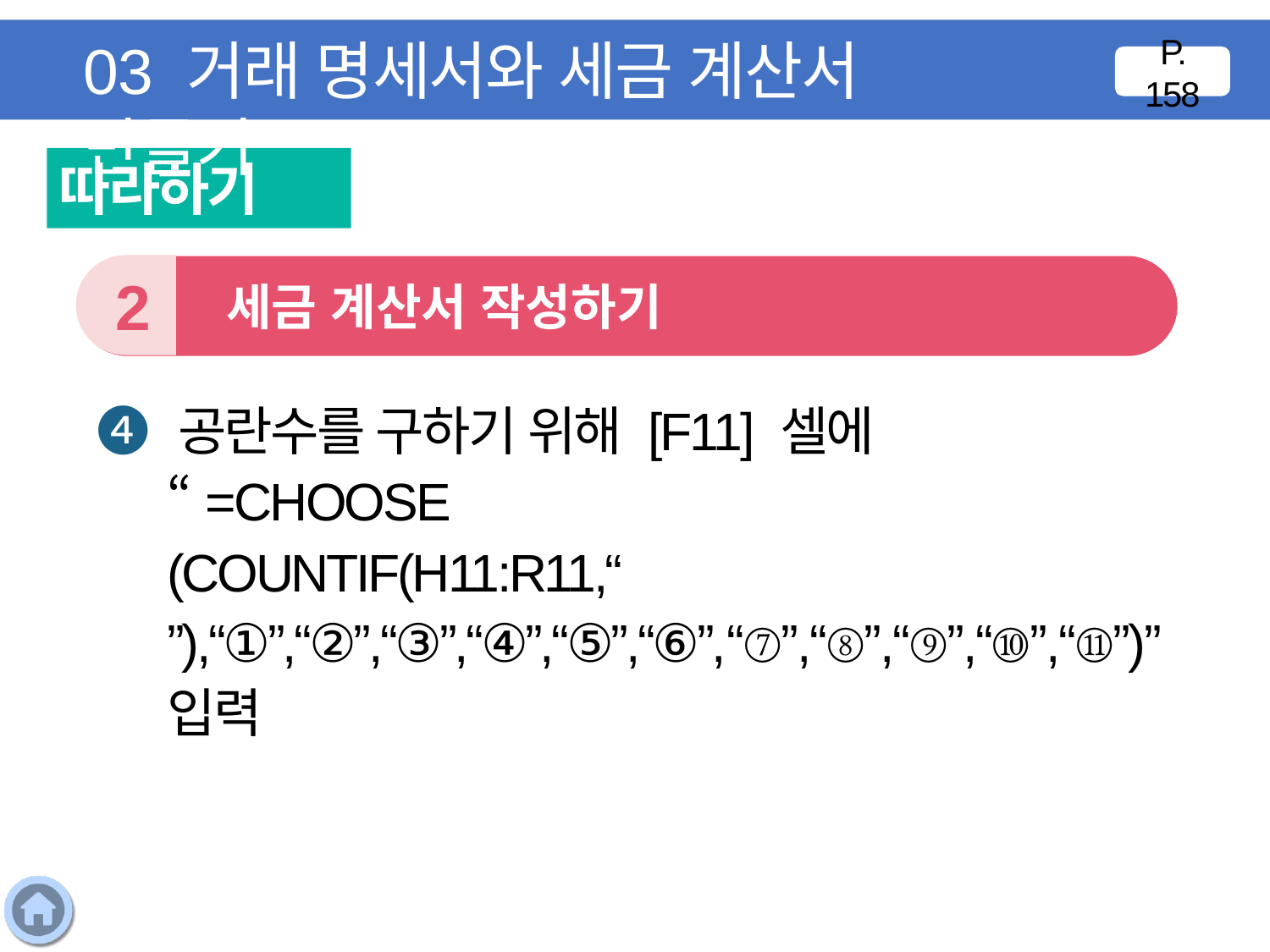

03 거래 명세서와 세금 계산서 만들기
P. 158
따라하기
2
        세금 계산서 작성하기
❹ 공란수를 구하기 위해 [F11] 셀에 “=CHOOSE
(COUNTIF(H11:R11,“ ”),“①”,“②”,“③”,“④”,“⑤”,“⑥”,“⑦”,“⑧”,“⑨”,“⑩”,“⑪”)” 입력